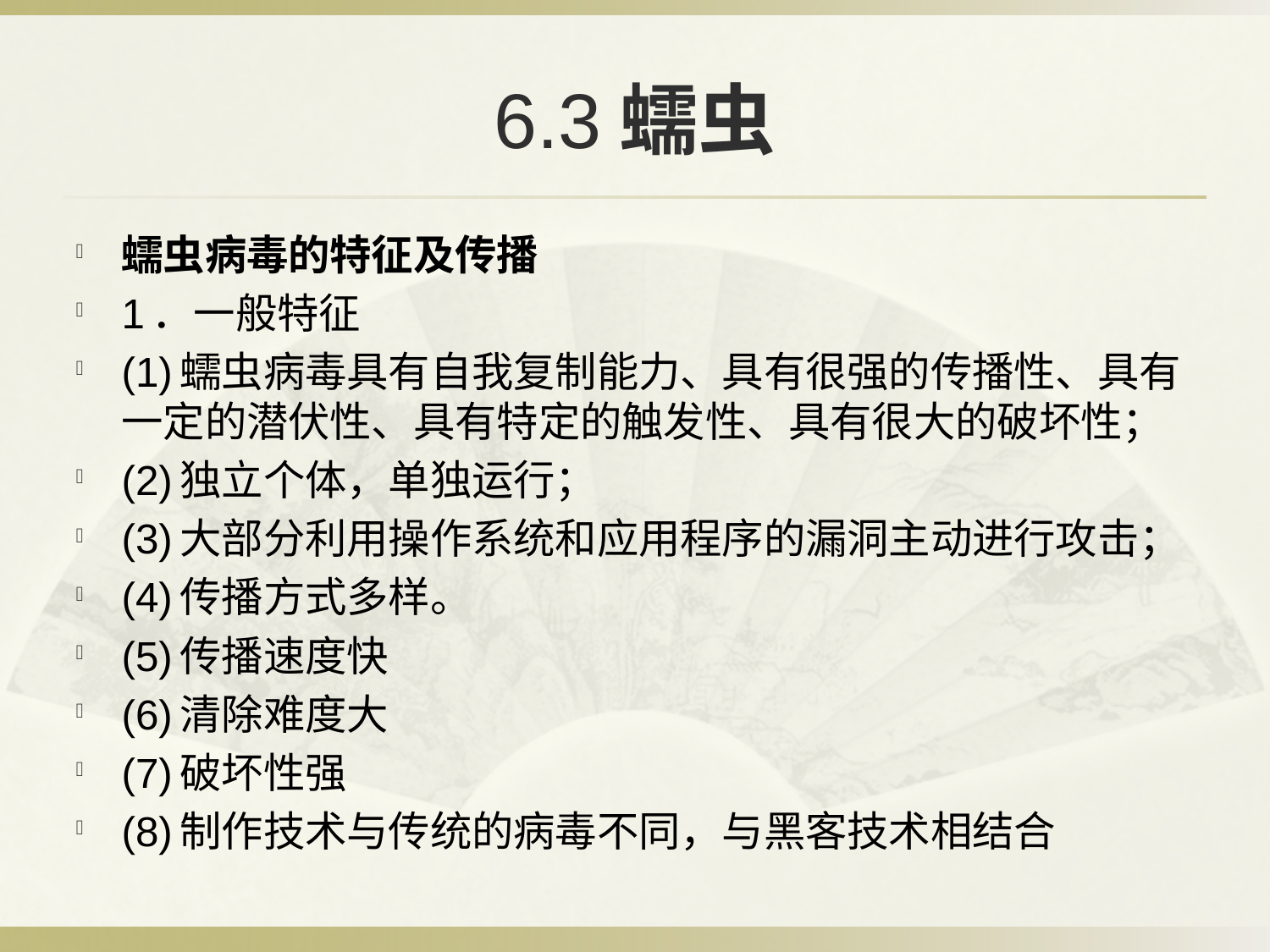

# 6.3蠕虫
蠕虫病毒的特征及传播
1．一般特征
(1)蠕虫病毒具有自我复制能力、具有很强的传播性、具有一定的潜伏性、具有特定的触发性、具有很大的破坏性；
(2)独立个体，单独运行；
(3)大部分利用操作系统和应用程序的漏洞主动进行攻击；
(4)传播方式多样。
(5)传播速度快
(6)清除难度大
(7)破坏性强
(8)制作技术与传统的病毒不同，与黑客技术相结合